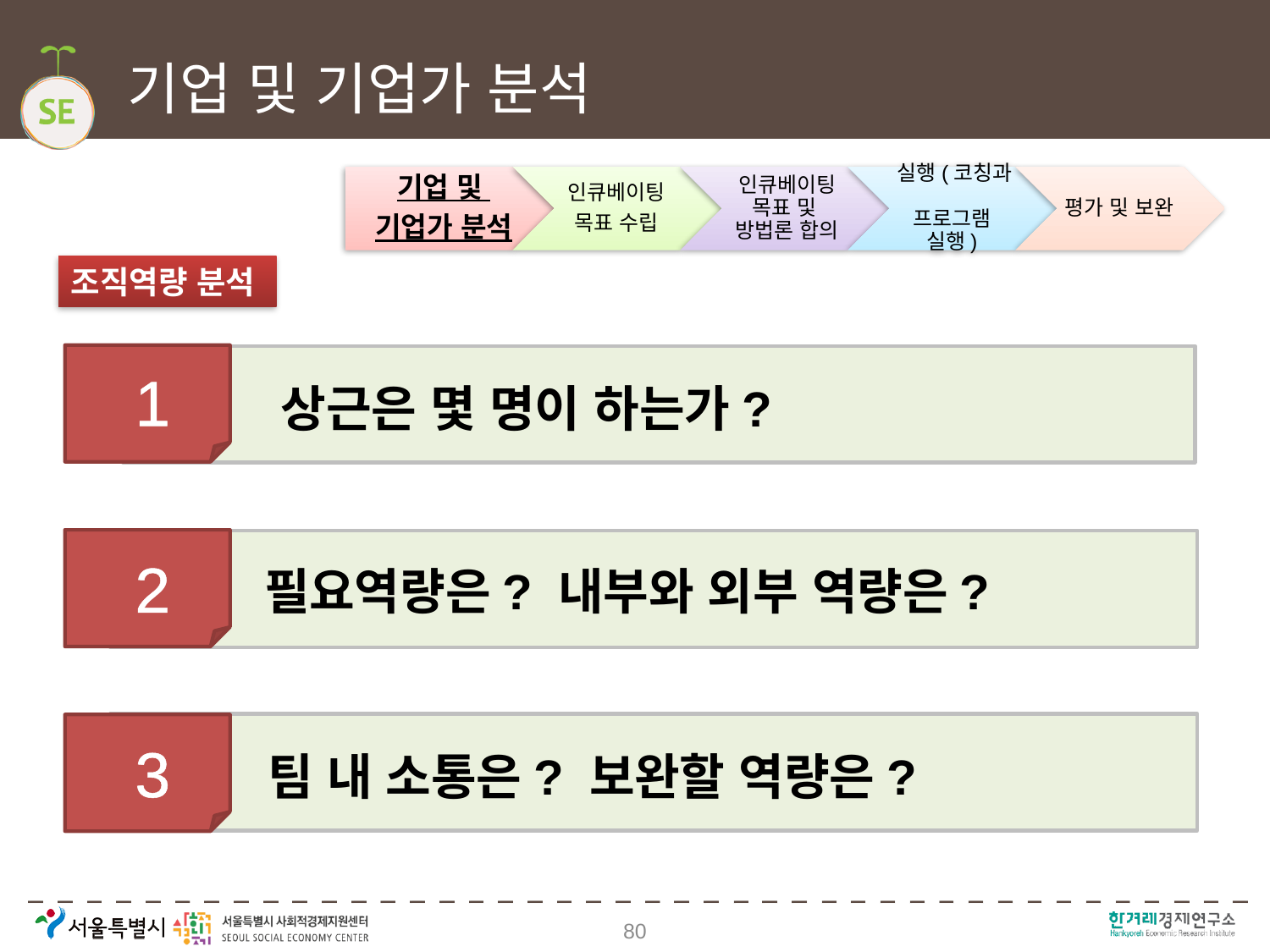

# 기업 및 기업가 분석
기업 및
기업가 분석
인큐베이팅
목표 수립
인큐베이팅
목표 및
방법론 합의
실행(코칭과
프로그램
실행)
평가 및 보완
조직역량 분석

1
상근은 몇 명이 하는가?

2
필요역량은? 내부와 외부 역량은?

3
팀 내 소통은? 보완할 역량은?
80